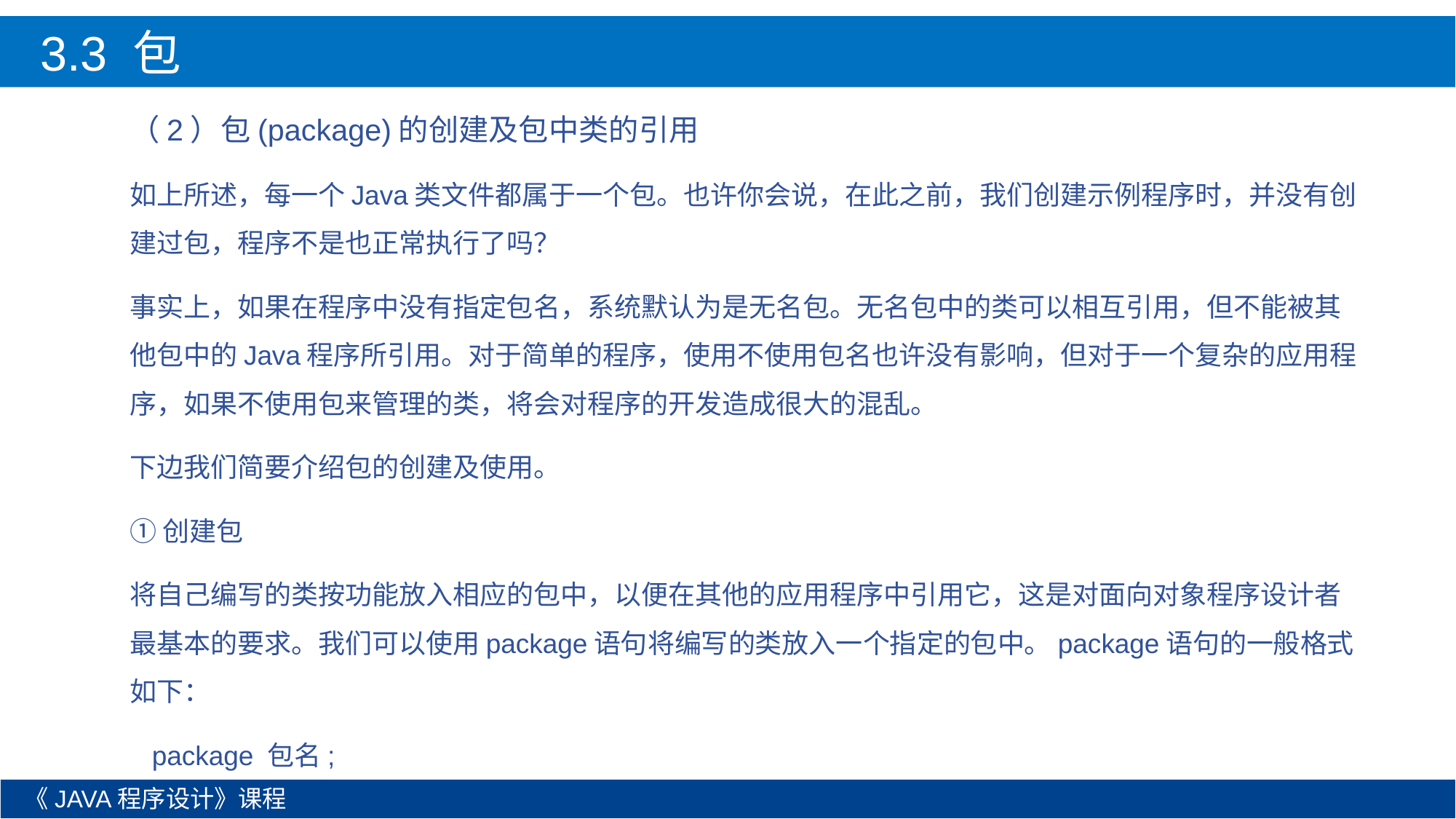

3.3 包
（2）包(package)的创建及包中类的引用
如上所述，每一个Java类文件都属于一个包。也许你会说，在此之前，我们创建示例程序时，并没有创建过包，程序不是也正常执行了吗？
事实上，如果在程序中没有指定包名，系统默认为是无名包。无名包中的类可以相互引用，但不能被其他包中的Java程序所引用。对于简单的程序，使用不使用包名也许没有影响，但对于一个复杂的应用程序，如果不使用包来管理的类，将会对程序的开发造成很大的混乱。
下边我们简要介绍包的创建及使用。
①创建包
将自己编写的类按功能放入相应的包中，以便在其他的应用程序中引用它，这是对面向对象程序设计者最基本的要求。我们可以使用package语句将编写的类放入一个指定的包中。package语句的一般格式如下：
   package 包名;
《JAVA程序设计》课程